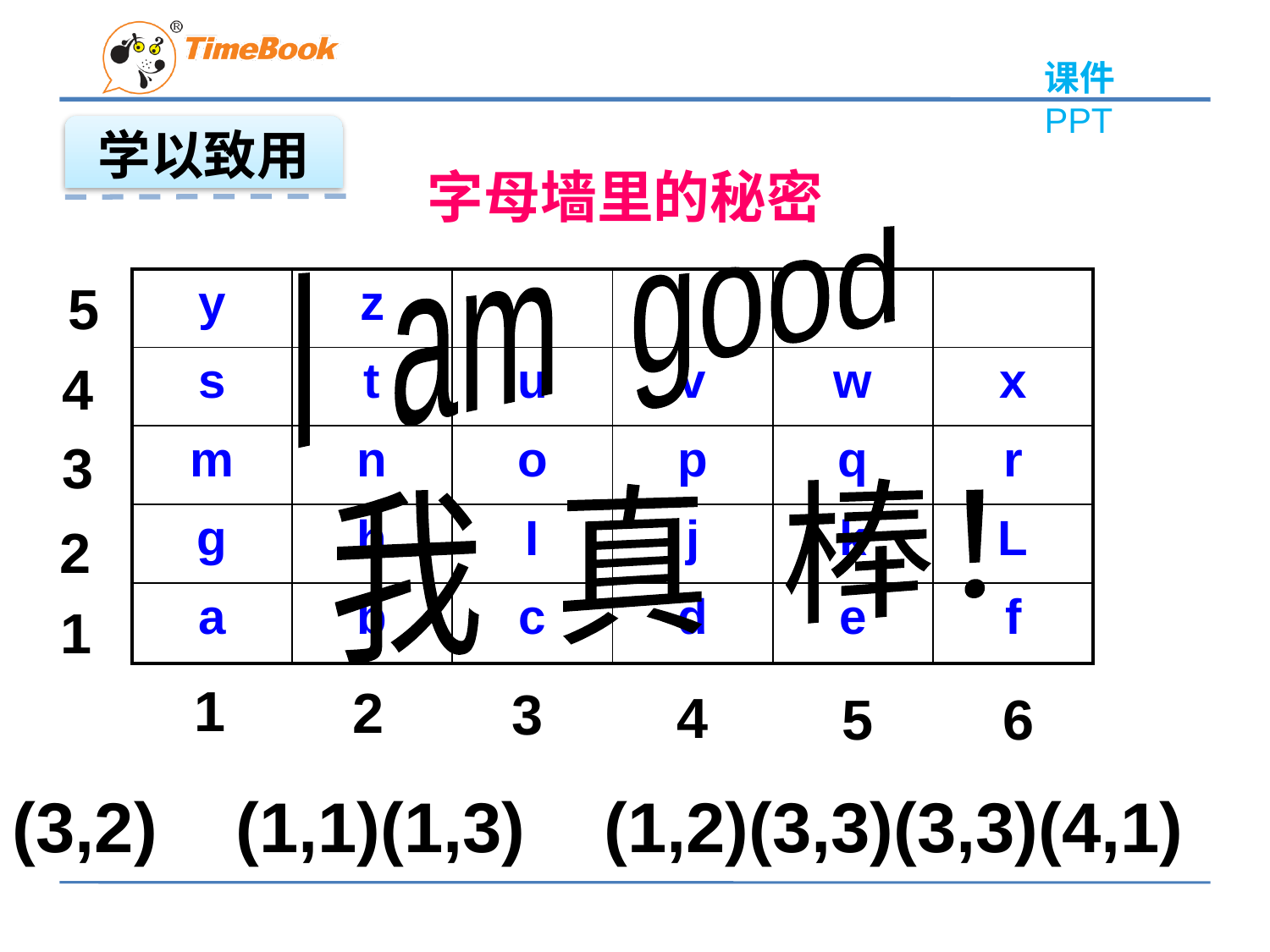

学以致用
字母墙里的秘密
I  am  good
5
| y | z |  |  |  |  |
| --- | --- | --- | --- | --- | --- |
| s | t | u | v | w | x |
| m | n | o | p | q | r |
| g | h | I | j | k | L |
| a | b | c | d | e | f |
4
3
我  真  棒！
2
1
1
2
3
4
6
5
(3,2)    (1,1)(1,3)    (1,2)(3,3)(3,3)(4,1)